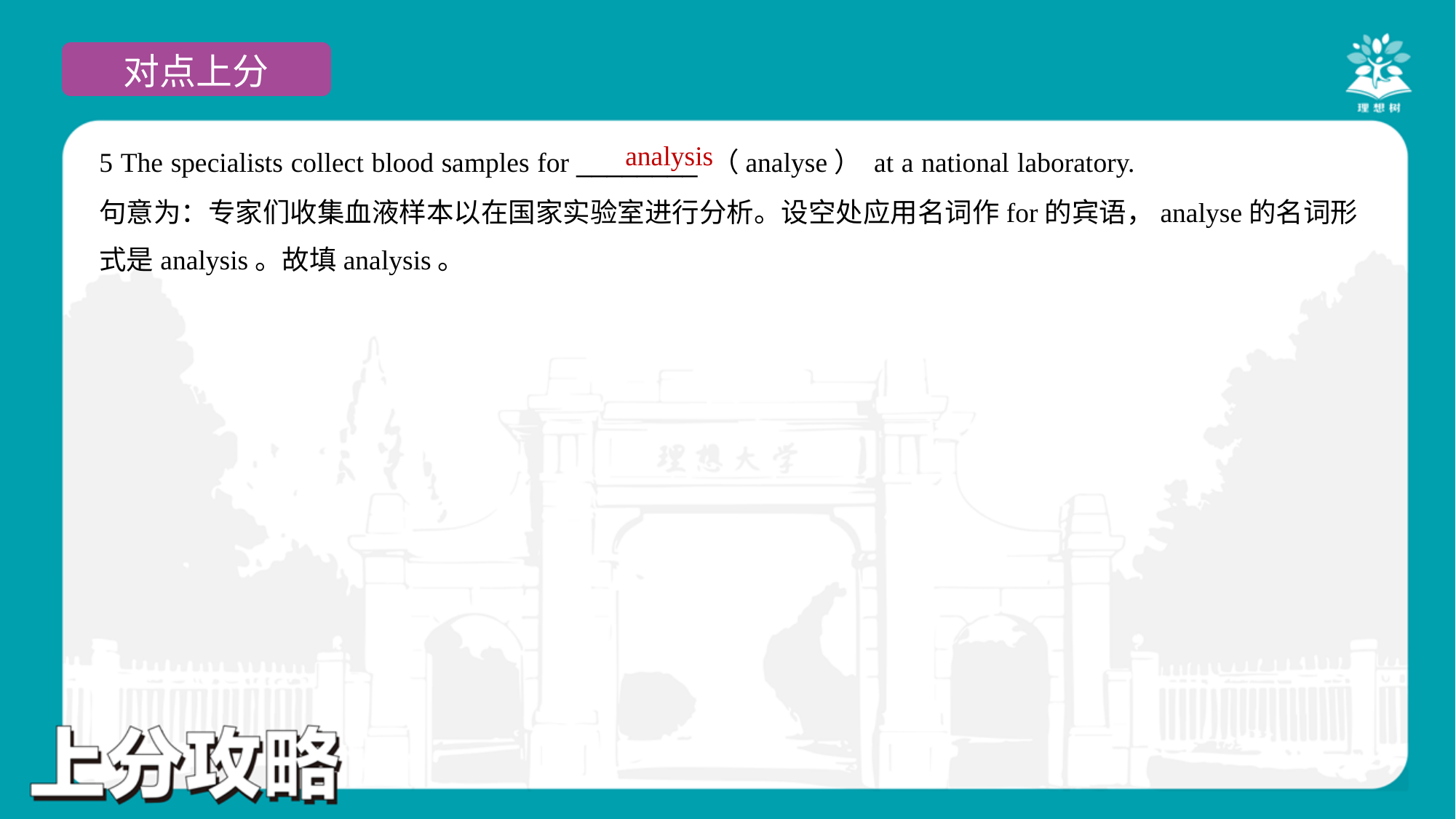

analysis
5 The specialists collect blood samples for ________ （analyse） at a national laboratory.
句意为：专家们收集血液样本以在国家实验室进行分析。设空处应用名词作for的宾语，analyse的名词形
式是analysis。故填analysis。